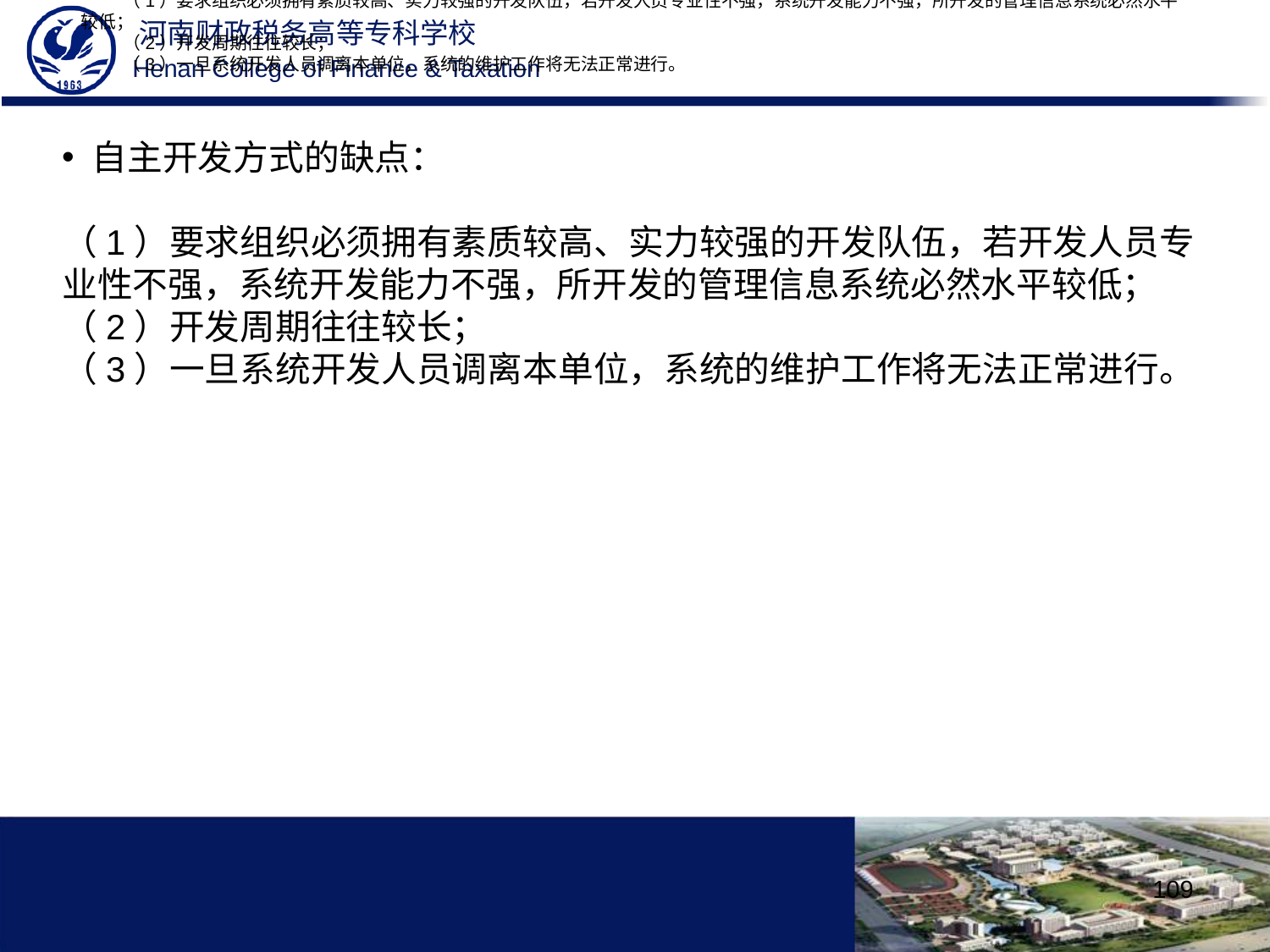

（1）要求组织必须拥有素质较高、实力较强的开发队伍，若开发人员专业性不强，系统开发能力不强，所开发的管理信息系统必然水平较低；
（2）开发周期往往较长；
（3）一旦系统开发人员调离本单位，系统的维护工作将无法正常进行。
自主开发方式的缺点：

（1）要求组织必须拥有素质较高、实力较强的开发队伍，若开发人员专业性不强，系统开发能力不强，所开发的管理信息系统必然水平较低；
（2）开发周期往往较长；
（3）一旦系统开发人员调离本单位，系统的维护工作将无法正常进行。
109